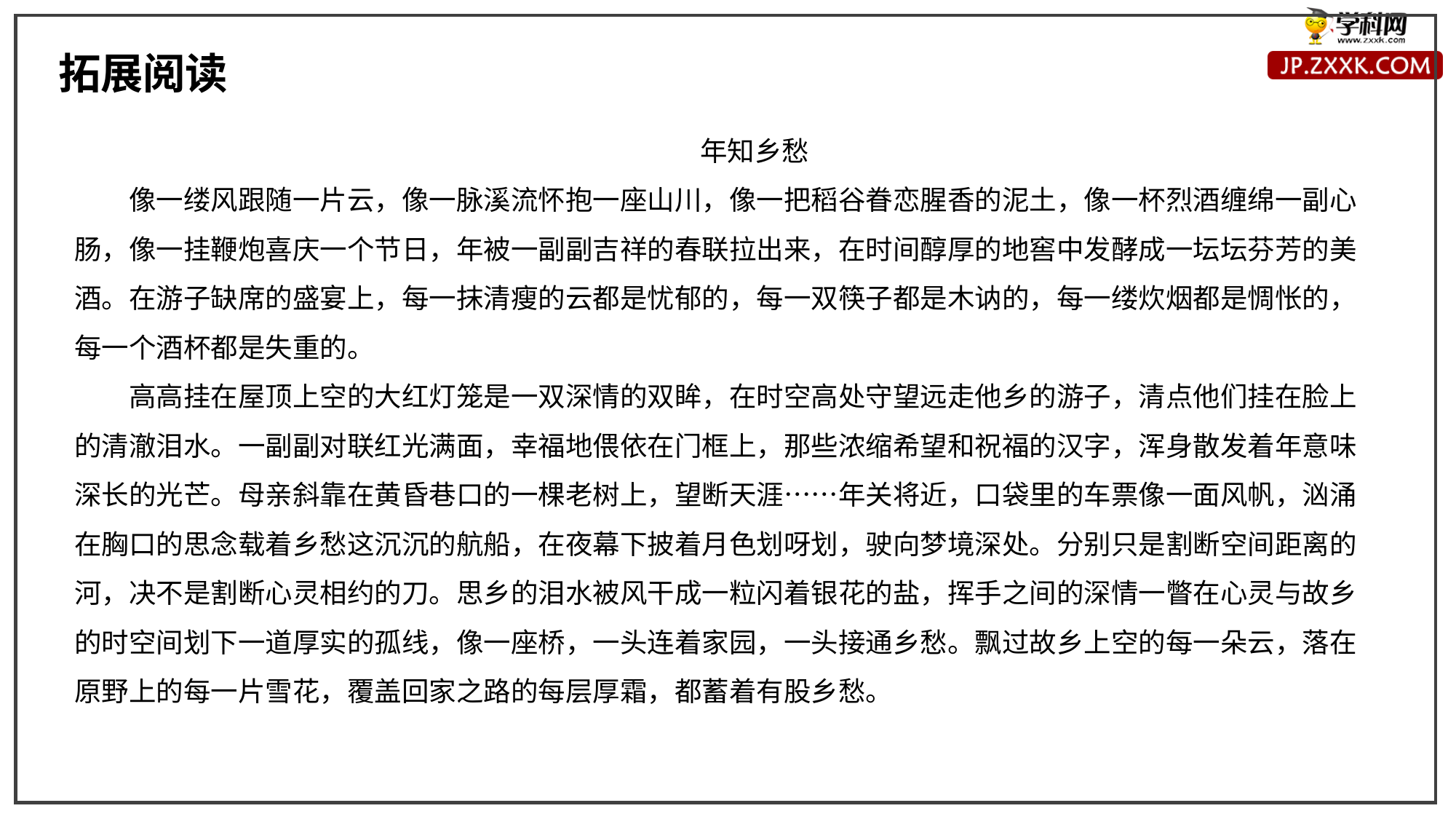

拓展阅读
年知乡愁
像一缕风跟随一片云，像一脉溪流怀抱一座山川，像一把稻谷眷恋腥香的泥土，像一杯烈酒缠绵一副心肠，像一挂鞭炮喜庆一个节日，年被一副副吉祥的春联拉出来，在时间醇厚的地窖中发酵成一坛坛芬芳的美酒。在游子缺席的盛宴上，每一抹清瘦的云都是忧郁的，每一双筷子都是木讷的，每一缕炊烟都是惆怅的，每一个酒杯都是失重的。
高高挂在屋顶上空的大红灯笼是一双深情的双眸，在时空高处守望远走他乡的游子，清点他们挂在脸上的清澈泪水。一副副对联红光满面，幸福地偎依在门框上，那些浓缩希望和祝福的汉字，浑身散发着年意味深长的光芒。母亲斜靠在黄昏巷口的一棵老树上，望断天涯……年关将近，口袋里的车票像一面风帆，汹涌在胸口的思念载着乡愁这沉沉的航船，在夜幕下披着月色划呀划，驶向梦境深处。分别只是割断空间距离的河，决不是割断心灵相约的刀。思乡的泪水被风干成一粒闪着银花的盐，挥手之间的深情一瞥在心灵与故乡的时空间划下一道厚实的孤线，像一座桥，一头连着家园，一头接通乡愁。飘过故乡上空的每一朵云，落在原野上的每一片雪花，覆盖回家之路的每层厚霜，都蓄着有股乡愁。